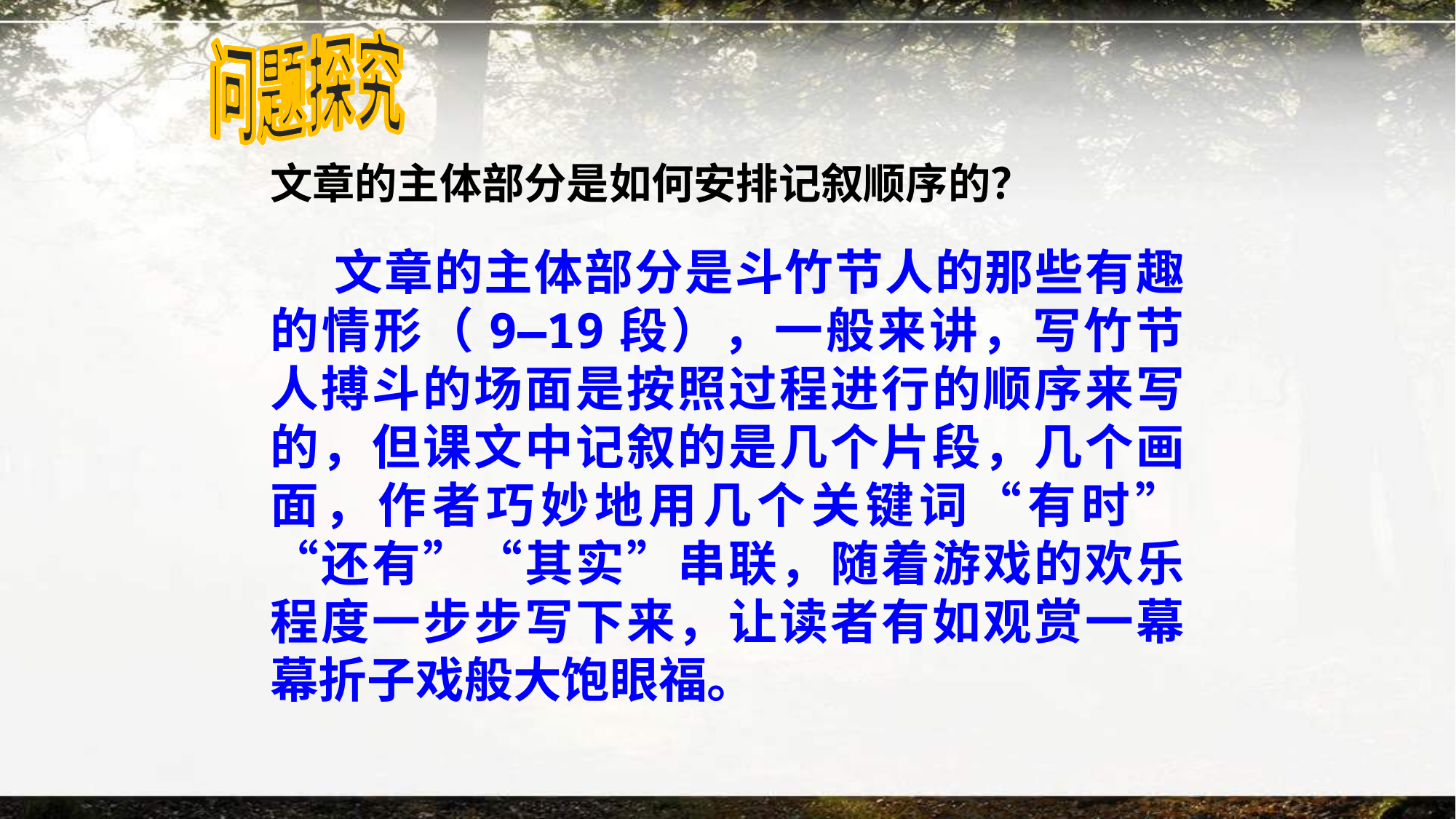

问题探究
文章的主体部分是如何安排记叙顺序的？

    文章的主体部分是斗竹节人的那些有趣的情形（9—19段），一般来讲，写竹节人搏斗的场面是按照过程进行的顺序来写的，但课文中记叙的是几个片段，几个画面，作者巧妙地用几个关键词“有时”“还有”“其实”串联，随着游戏的欢乐程度一步步写下来，让读者有如观赏一幕幕折子戏般大饱眼福。